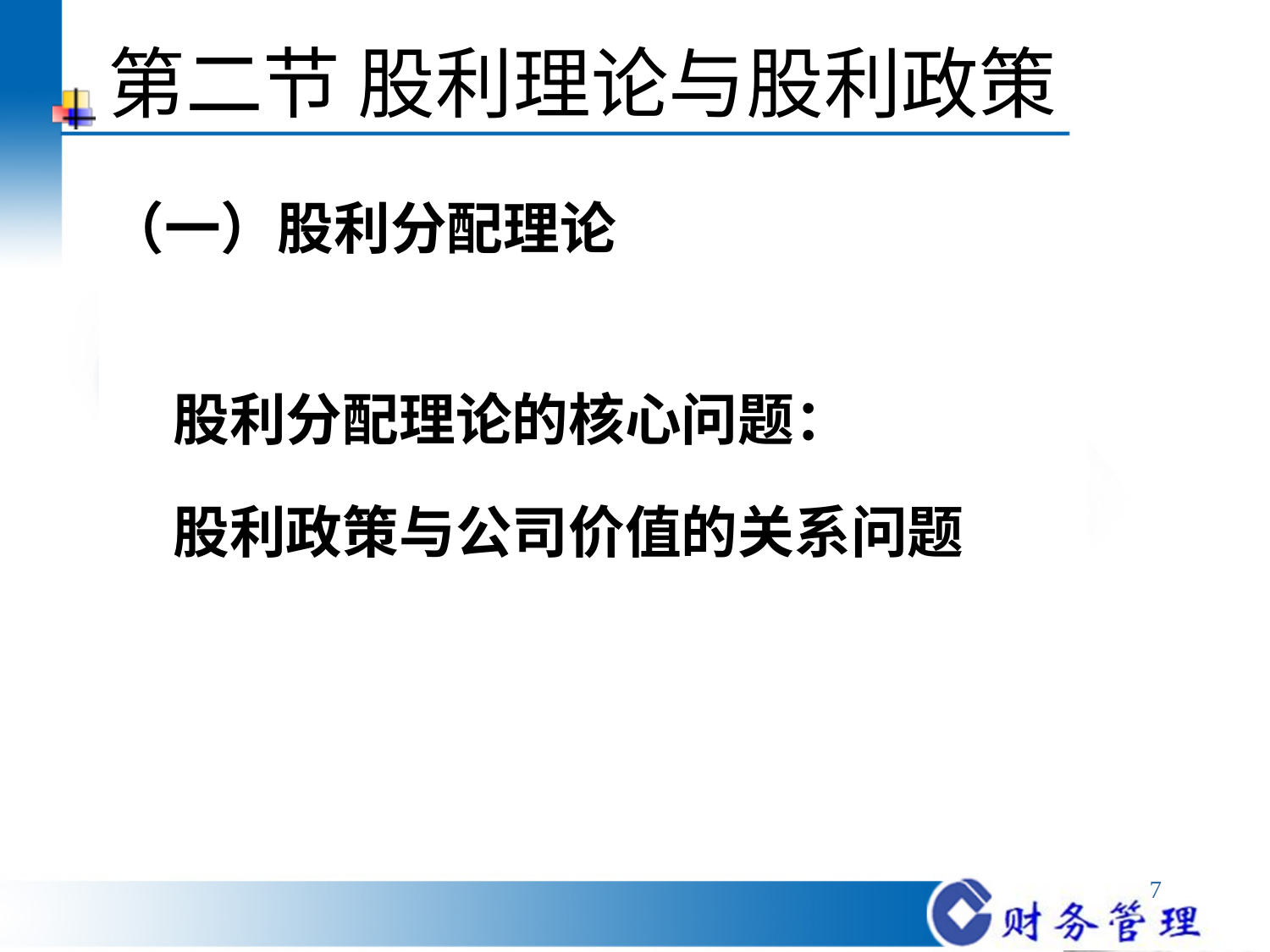

# 第二节 股利理论与股利政策
（一）股利分配理论

    股利分配理论的核心问题：
    股利政策与公司价值的关系问题
7